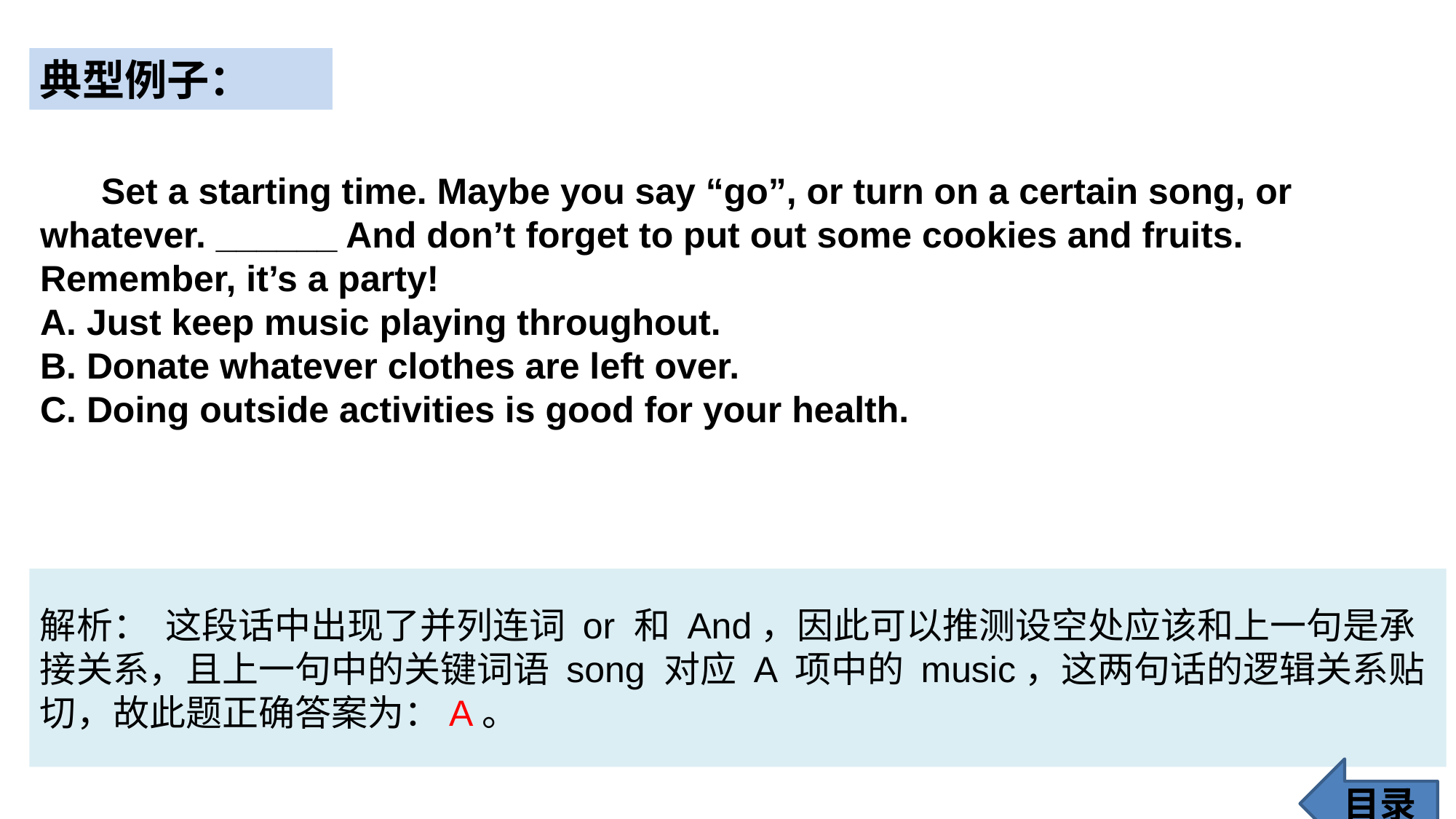

典型例子：
      Set a starting time. Maybe you say “go”, or turn on a certain song, or whatever. ______ And don’t forget to put out some cookies and fruits. Remember, it’s a party!
A. Just keep music playing throughout.
B. Donate whatever clothes are left over.
C. Doing outside activities is good for your health.
解析：  这段话中出现了并列连词 or 和 And，因此可以推测设空处应该和上一句是承接关系，且上一句中的关键词语 song 对应 A 项中的 music，这两句话的逻辑关系贴切，故此题正确答案为：A。
目录